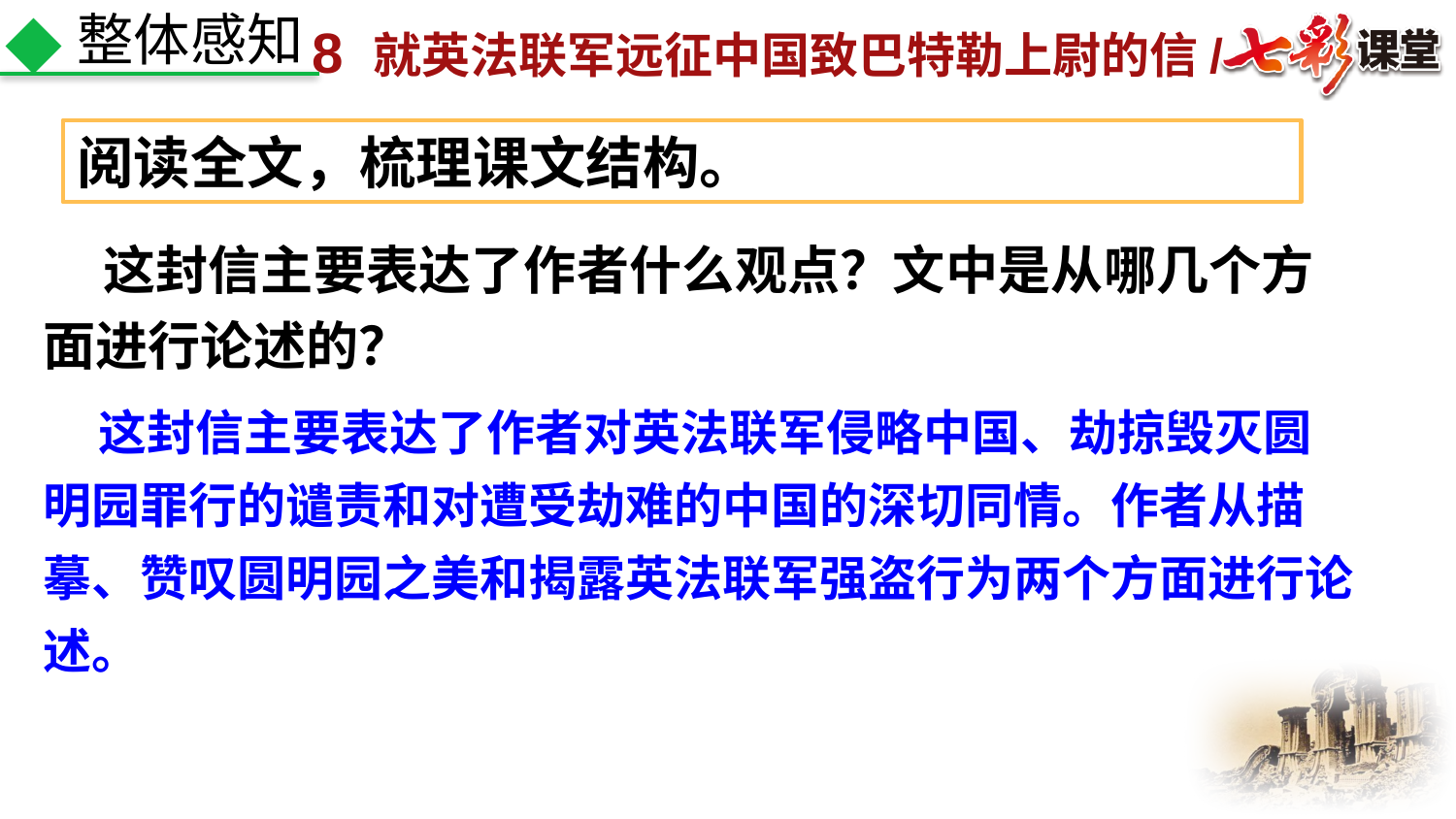

整体感知

阅读全文，梳理课文结构。
    这封信主要表达了作者什么观点？文中是从哪几个方面进行论述的？
    这封信主要表达了作者对英法联军侵略中国、劫掠毁灭圆明园罪行的谴责和对遭受劫难的中国的深切同情。作者从描摹、赞叹圆明园之美和揭露英法联军强盗行为两个方面进行论述。